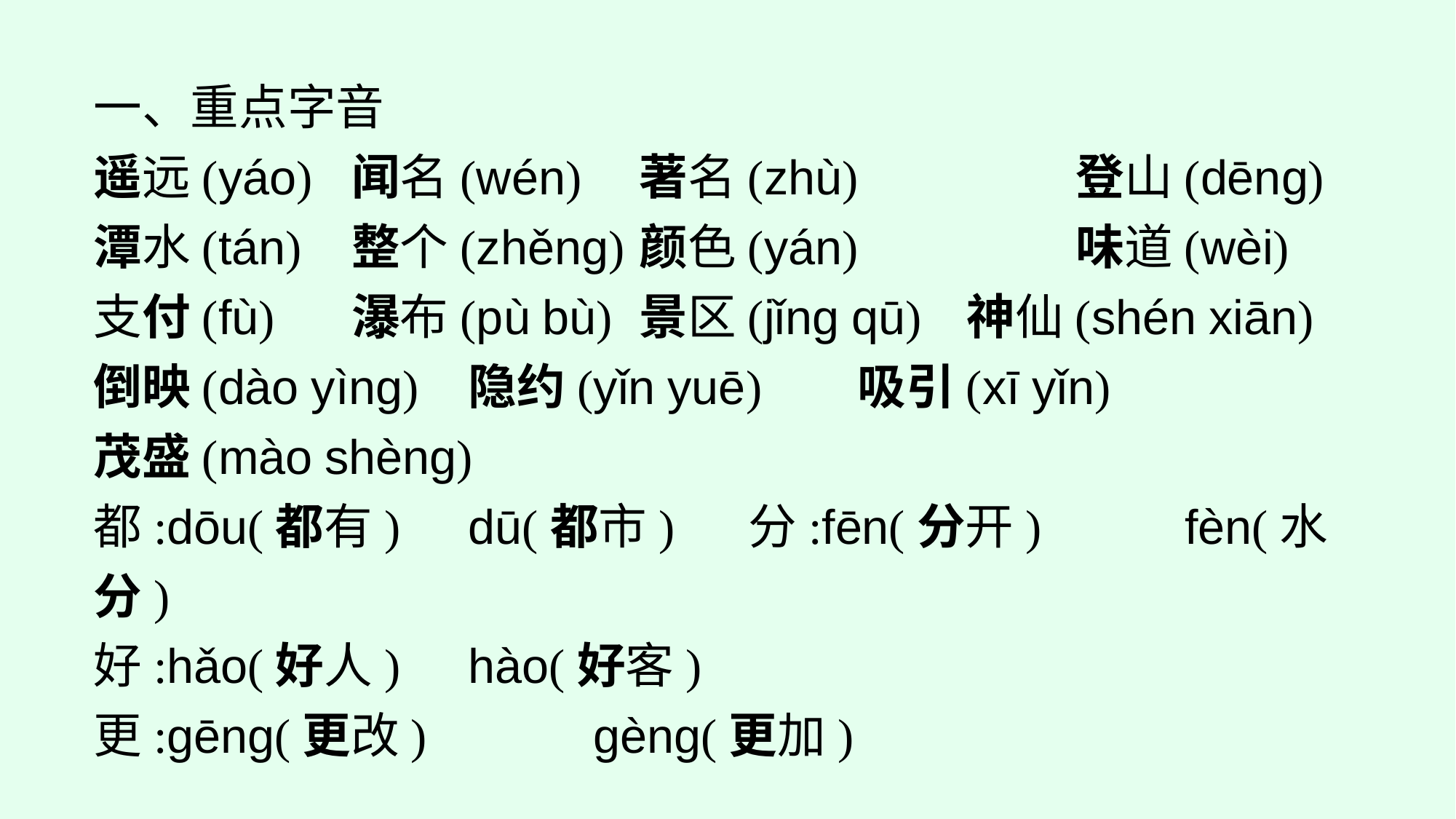

一、重点字音
遥远(yáo)	闻名(wén)		著名(zhù)		登山(dēnɡ)
潭水(tán)	整个(zhěng)	颜色(yán)		味道(wèi)
支付(fù)	瀑布(pù bù)	景区(jǐnɡ qū)	神仙(shén xiān)
倒映(dào yìnɡ)	隐约(yǐn yuē)	吸引(xī yǐn)
茂盛(mào shènɡ)
都:dōu(都有)　	dū(都市)	分:fēn(分开)　	fèn(水分)
好:hǎo(好人)　	hào(好客)
更:ɡēnɡ(更改)　	ɡènɡ(更加)